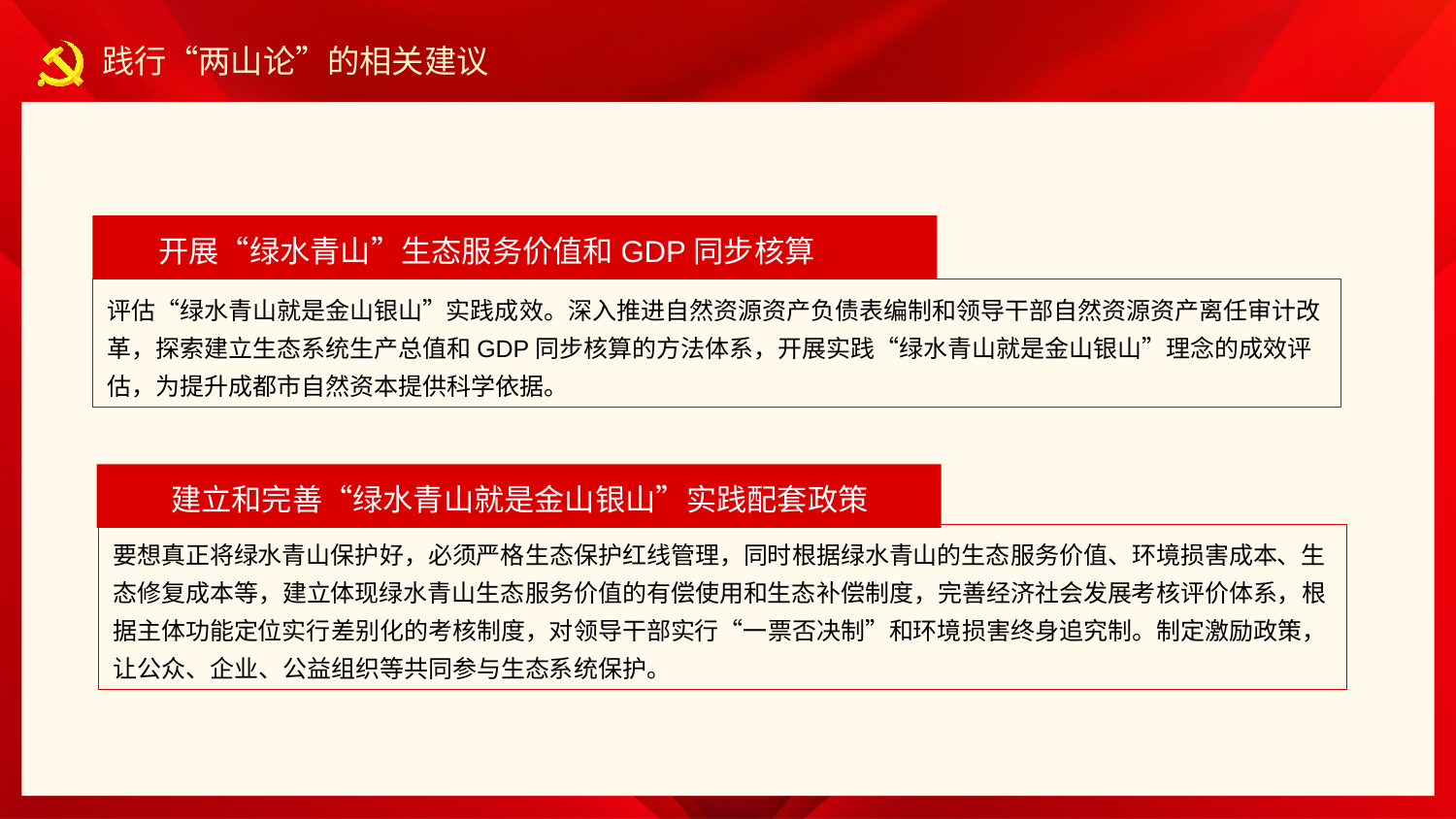

开展“绿水青山”生态服务价值和GDP同步核算
评估“绿水青山就是金山银山”实践成效。深入推进自然资源资产负债表编制和领导干部自然资源资产离任审计改革，探索建立生态系统生产总值和GDP同步核算的方法体系，开展实践“绿水青山就是金山银山”理念的成效评估，为提升成都市自然资本提供科学依据。

建立和完善“绿水青山就是金山银山”实践配套政策
要想真正将绿水青山保护好，必须严格生态保护红线管理，同时根据绿水青山的生态服务价值、环境损害成本、生态修复成本等，建立体现绿水青山生态服务价值的有偿使用和生态补偿制度，完善经济社会发展考核评价体系，根据主体功能定位实行差别化的考核制度，对领导干部实行“一票否决制”和环境损害终身追究制。制定激励政策，让公众、企业、公益组织等共同参与生态系统保护。